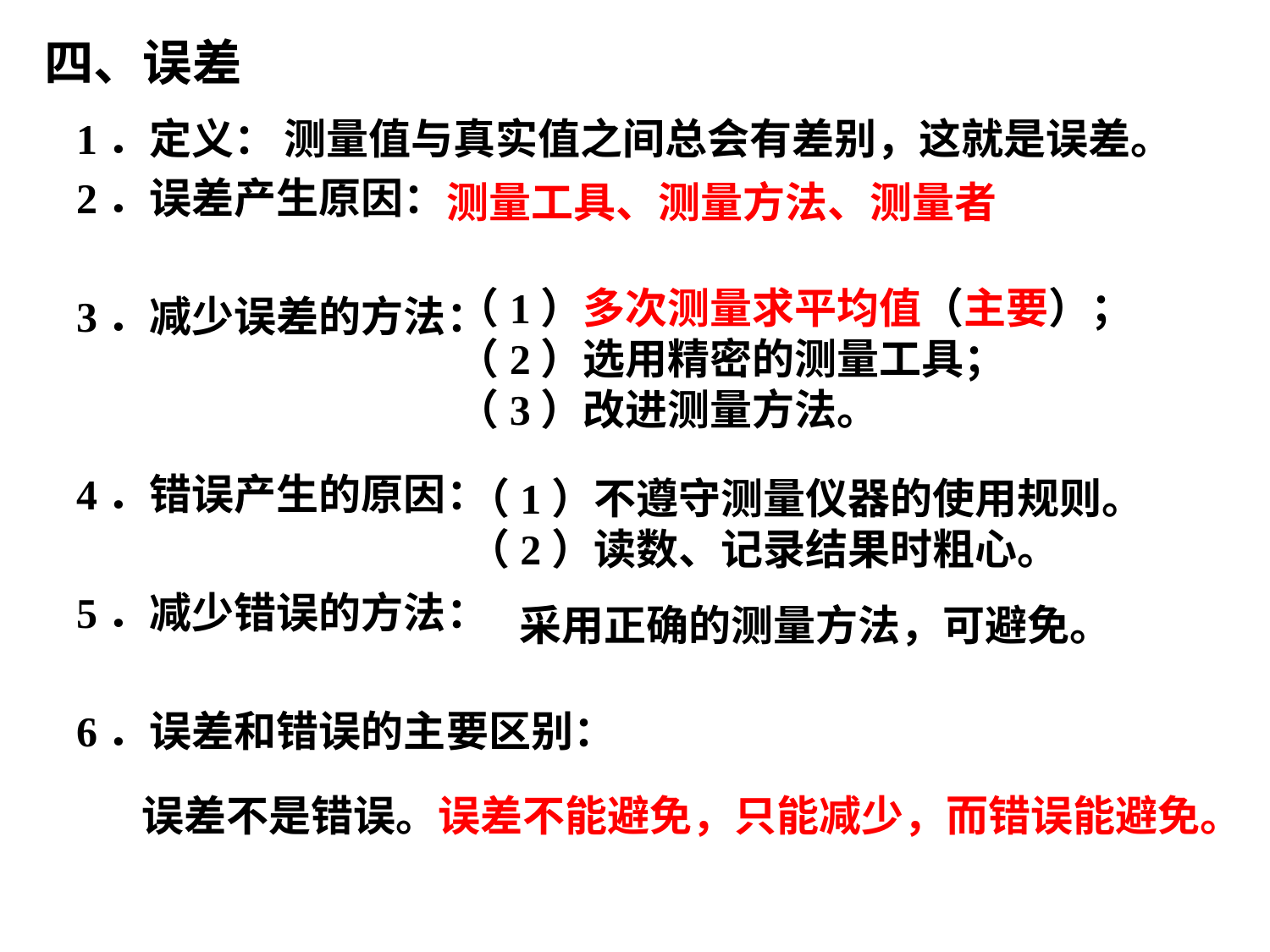

# 四、误差
1．定义：
2．误差产生原因：

3．减少误差的方法：

4．错误产生的原因：

5．减少错误的方法：

6．误差和错误的主要区别：
测量值与真实值之间总会有差别，这就是误差。
测量工具、测量方法、测量者
（1）多次测量求平均值（主要）；
（2）选用精密的测量工具；
（3）改进测量方法。
（1）不遵守测量仪器的使用规则。
（2）读数、记录结果时粗心。
采用正确的测量方法，可避免。
误差不是错误。误差不能避免，只能减少，而错误能避免。